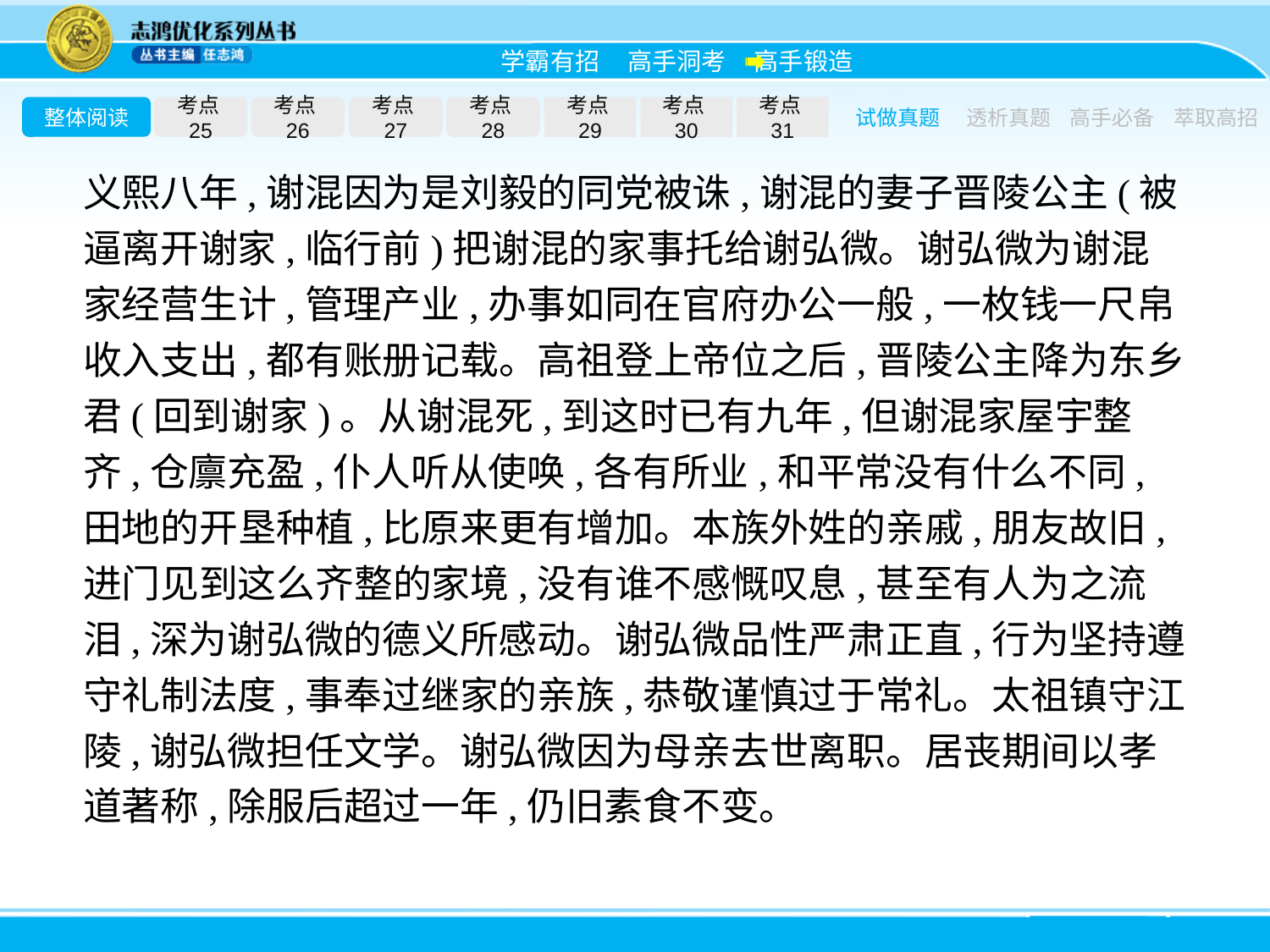

整体阅读
考点25
考点26
考点27
考点28
考点29
考点30
考点31
试做真题
透析真题
高手必备
萃取高招
义熙八年,谢混因为是刘毅的同党被诛,谢混的妻子晋陵公主(被逼离开谢家,临行前)把谢混的家事托给谢弘微。谢弘微为谢混家经营生计,管理产业,办事如同在官府办公一般,一枚钱一尺帛收入支出,都有账册记载。高祖登上帝位之后,晋陵公主降为东乡君(回到谢家)。从谢混死,到这时已有九年,但谢混家屋宇整齐,仓廪充盈,仆人听从使唤,各有所业,和平常没有什么不同,田地的开垦种植,比原来更有增加。本族外姓的亲戚,朋友故旧,进门见到这么齐整的家境,没有谁不感慨叹息,甚至有人为之流泪,深为谢弘微的德义所感动。谢弘微品性严肃正直,行为坚持遵守礼制法度,事奉过继家的亲族,恭敬谨慎过于常礼。太祖镇守江陵,谢弘微担任文学。谢弘微因为母亲去世离职。居丧期间以孝道著称,除服后超过一年,仍旧素食不变。